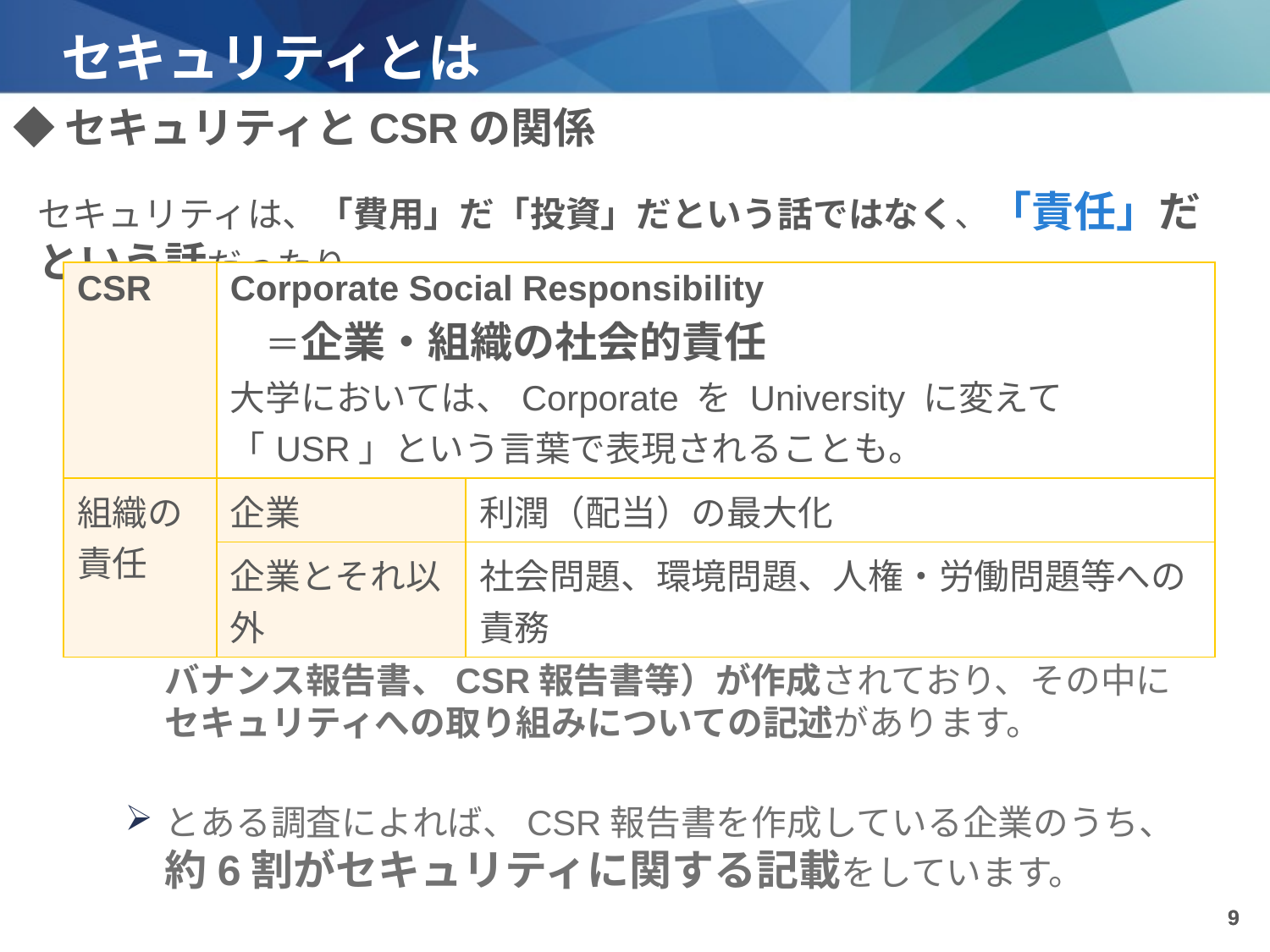

# セキュリティとは
◆セキュリティとCSRの関係
セキュリティは、「費用」だ「投資」だという話ではなく、「責任」だという話だったり
| CSR | Corporate Social Responsibility 　＝企業・組織の社会的責任 大学においては、Corporate を University に変えて 「USR」という言葉で表現されることも。 |  |
| --- | --- | --- |
| 組織の責任 | 企業 | 利潤（配当）の最大化 |
|  | 企業とそれ以外 | 社会問題、環境問題、人権・労働問題等への責務 |
株式を公開しているような一般企業の場合、投資家への情報開示等を目的として、各種報告書（有価証券報告書、コーポレートガバナンス報告書、CSR報告書等）が作成されており、その中にセキュリティへの取り組みについての記述があります。

とある調査によれば、CSR報告書を作成している企業のうち、約6割がセキュリティに関する記載をしています。